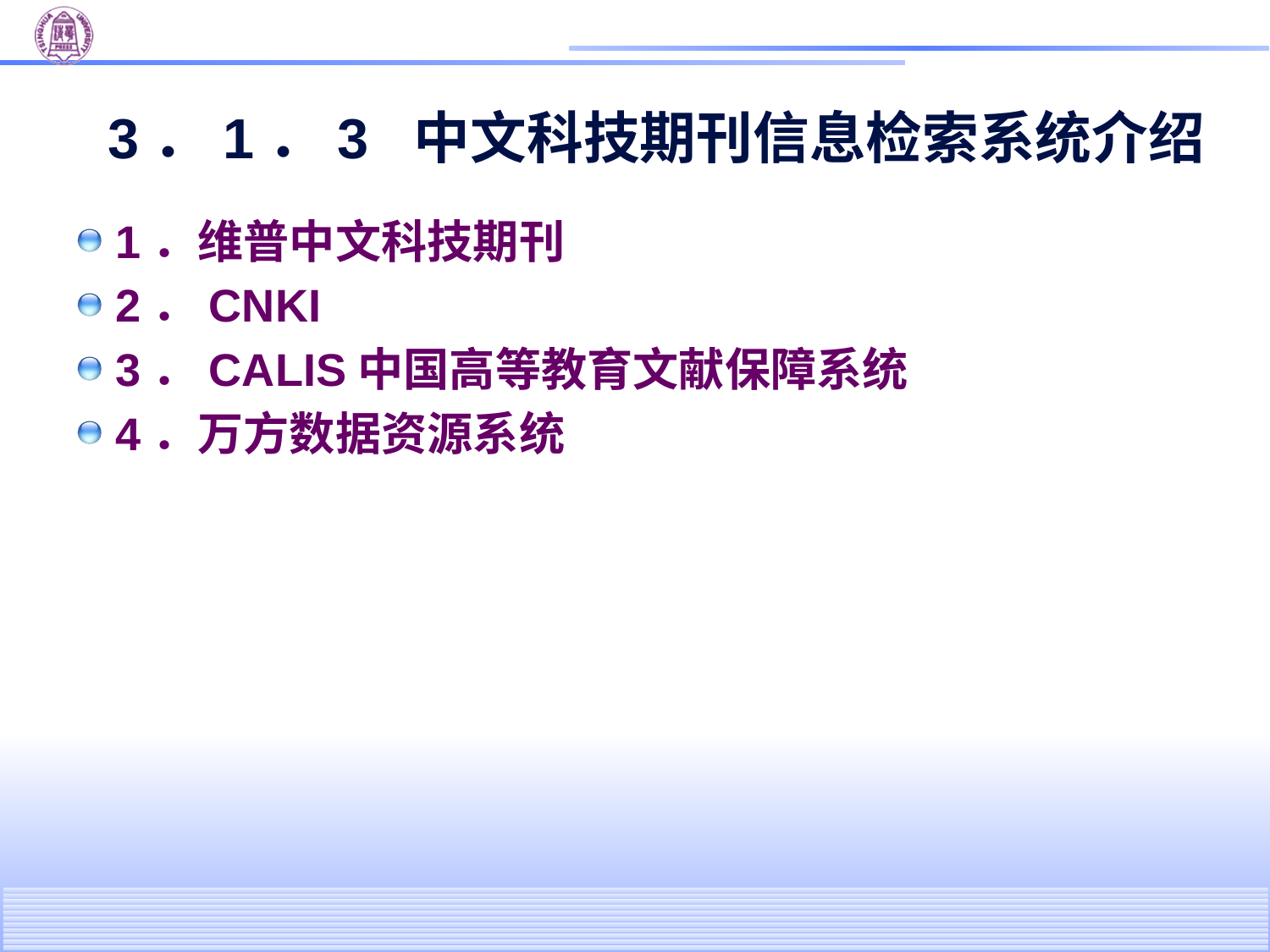

# 3．1．3  中文科技期刊信息检索系统介绍
1．维普中文科技期刊
2．CNKI
3．CALIS中国高等教育文献保障系统
4．万方数据资源系统